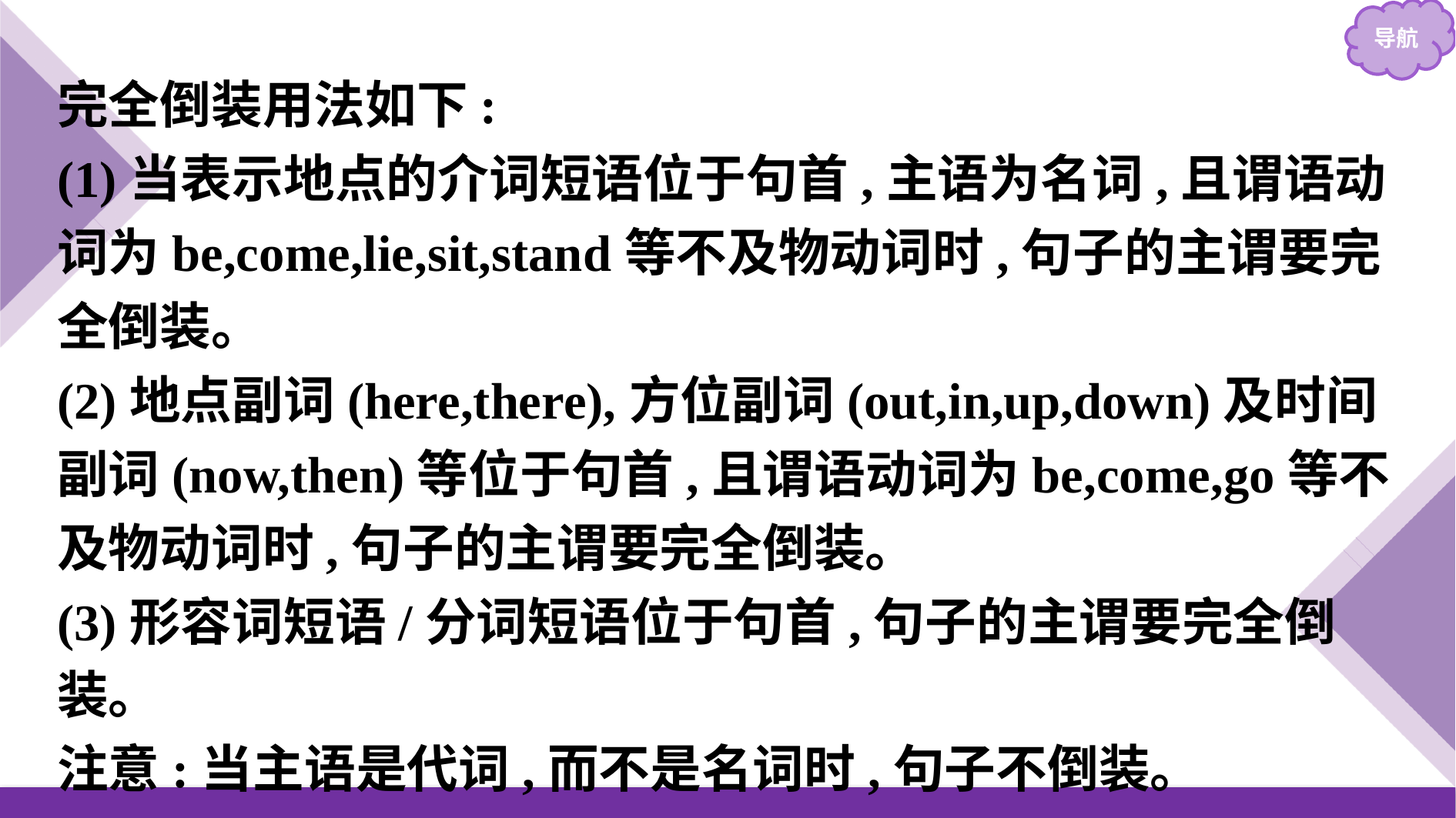

完全倒装用法如下:
(1)当表示地点的介词短语位于句首,主语为名词,且谓语动词为be,come,lie,sit,stand等不及物动词时,句子的主谓要完全倒装。
(2)地点副词(here,there),方位副词(out,in,up,down)及时间副词(now,then)等位于句首,且谓语动词为be,come,go等不及物动词时,句子的主谓要完全倒装。
(3)形容词短语/分词短语位于句首,句子的主谓要完全倒装。
注意:当主语是代词,而不是名词时,句子不倒装。